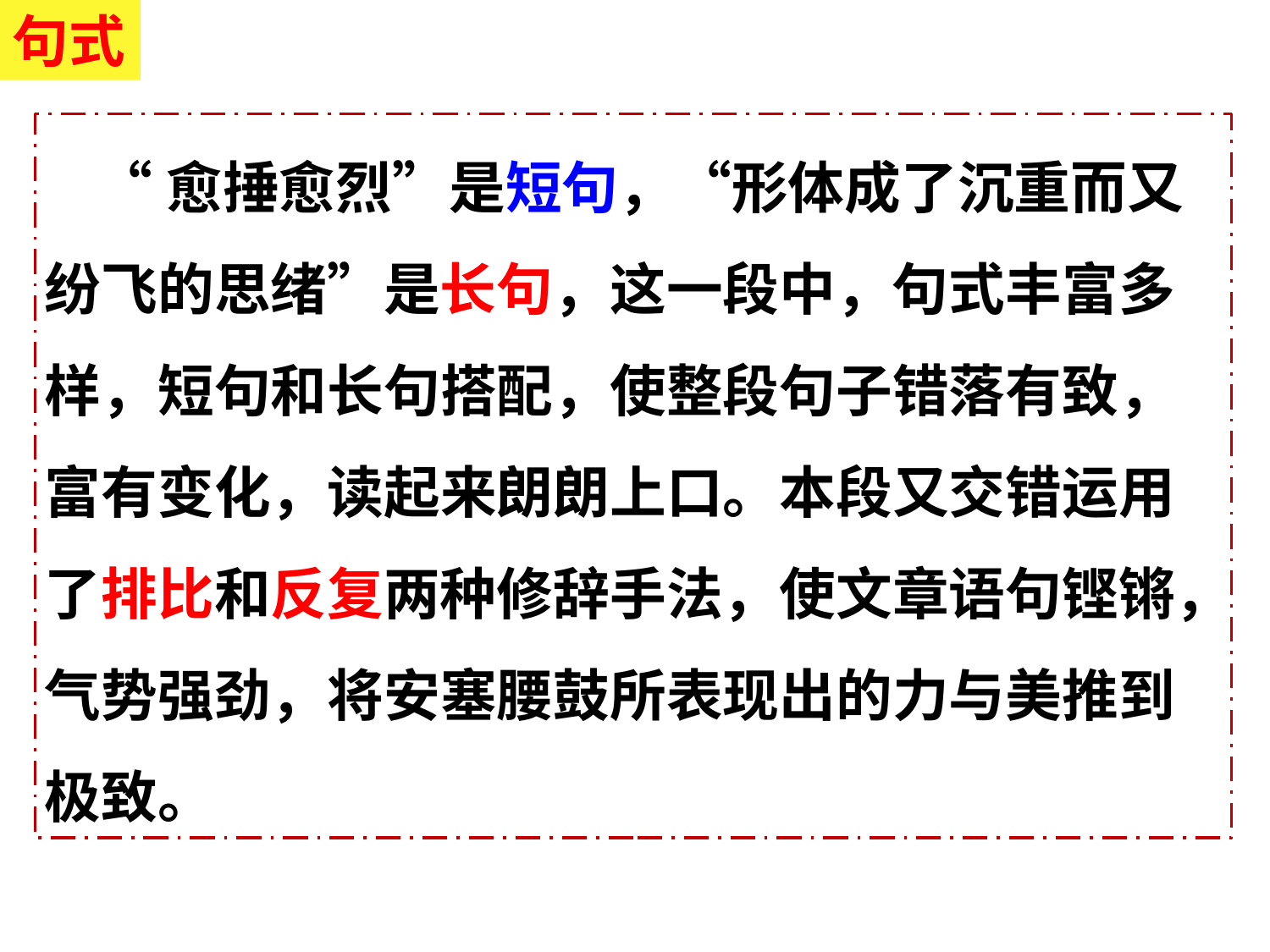

句式
    “愈捶愈烈”是短句，“形体成了沉重而又纷飞的思绪”是长句，这一段中，句式丰富多样，短句和长句搭配，使整段句子错落有致，富有变化，读起来朗朗上口。本段又交错运用了排比和反复两种修辞手法，使文章语句铿锵，气势强劲，将安塞腰鼓所表现出的力与美推到极致。